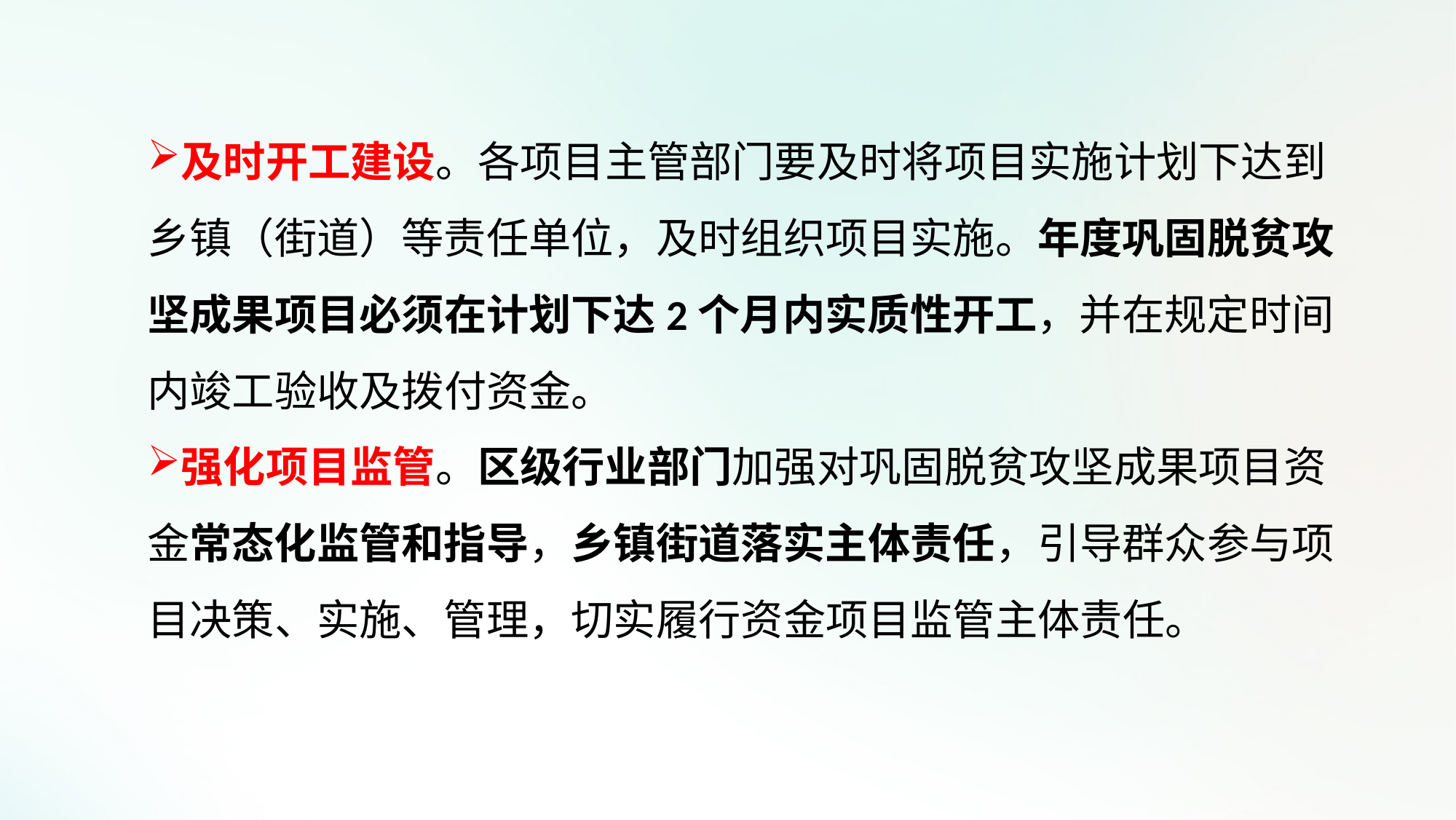

及时开工建设。各项目主管部门要及时将项目实施计划下达到乡镇（街道）等责任单位，及时组织项目实施。年度巩固脱贫攻坚成果项目必须在计划下达2个月内实质性开工，并在规定时间内竣工验收及拨付资金。
强化项目监管。区级行业部门加强对巩固脱贫攻坚成果项目资金常态化监管和指导，乡镇街道落实主体责任，引导群众参与项目决策、实施、管理，切实履行资金项目监管主体责任。